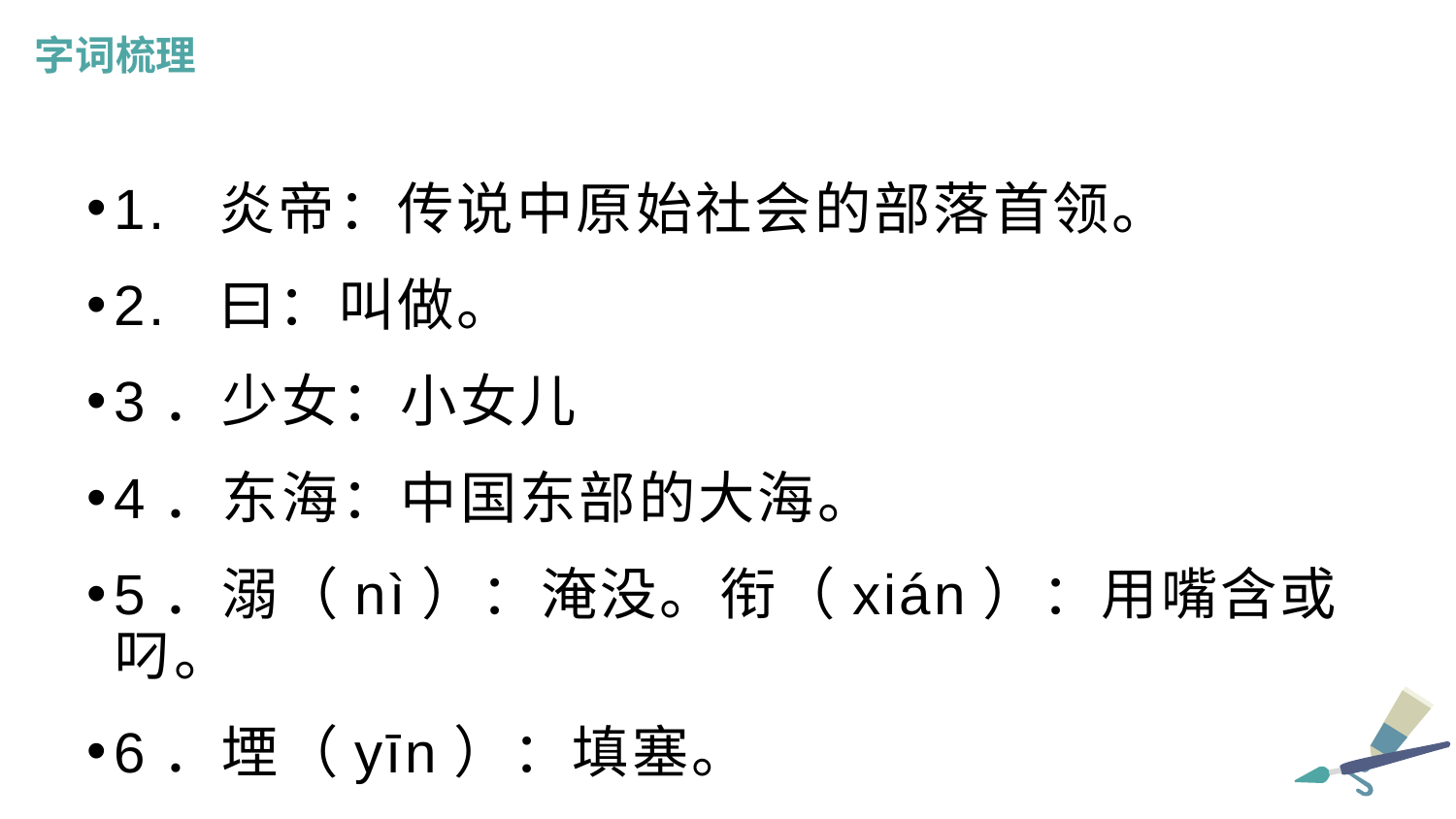

字词梳理
1.  炎帝：传说中原始社会的部落首领。
2.  曰：叫做。
3．少女：小女儿
4．东海：中国东部的大海。
5．溺（nì）：淹没。衔（xián）：用嘴含或叼。
6．堙（yīn）：填塞。